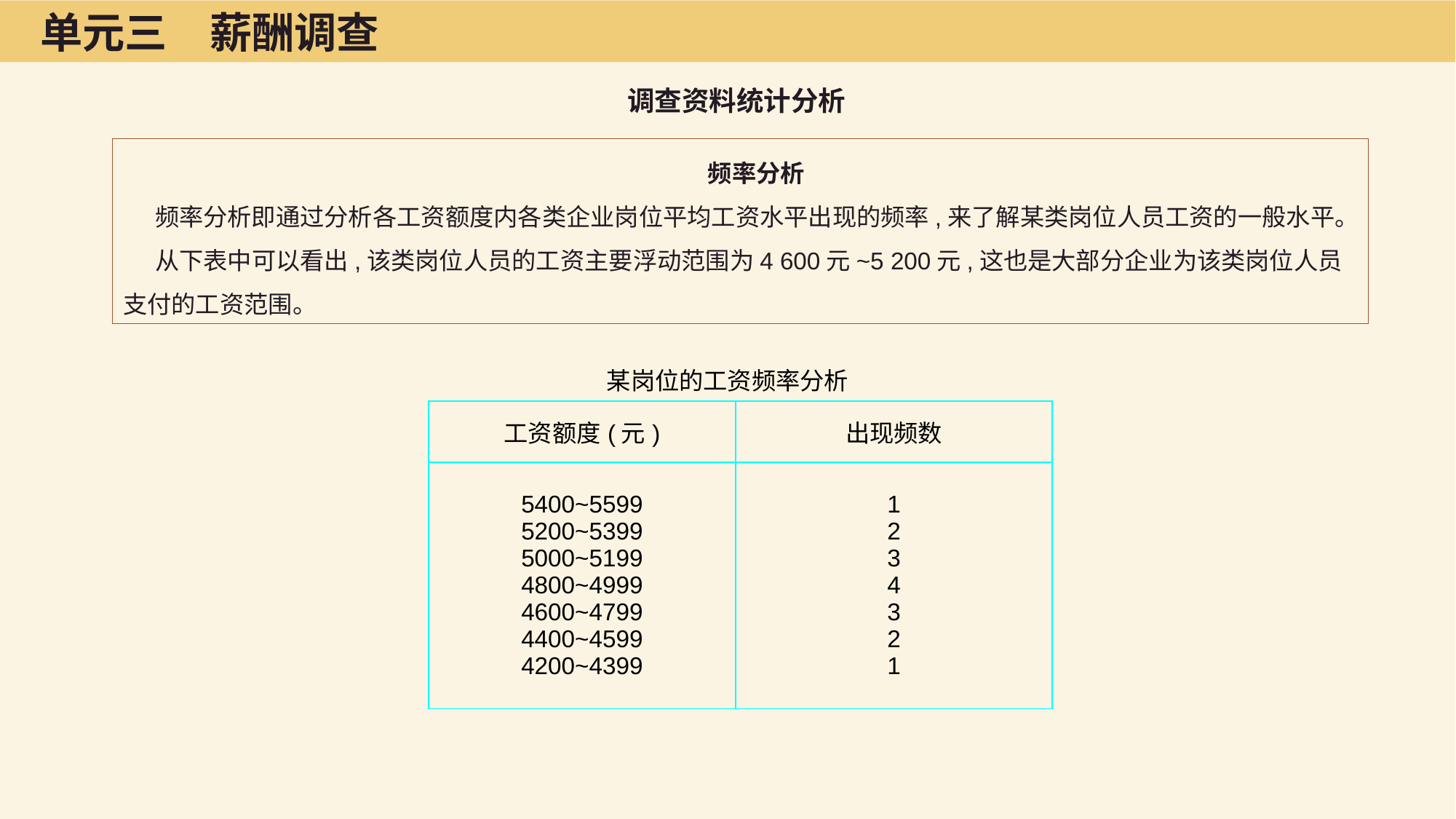

单元三　薪酬调查
调查资料统计分析
频率分析
频率分析即通过分析各工资额度内各类企业岗位平均工资水平出现的频率,来了解某类岗位人员工资的一般水平。
从下表中可以看出,该类岗位人员的工资主要浮动范围为4 600元~5 200元,这也是大部分企业为该类岗位人员支付的工资范围。
某岗位的工资频率分析
| 工资额度(元) | 出现频数 |
| --- | --- |
| 5400~5599 5200~5399 5000~5199 4800~4999 4600~4799 4400~4599 4200~4399 | 1 2 3 4 3 2 1 |